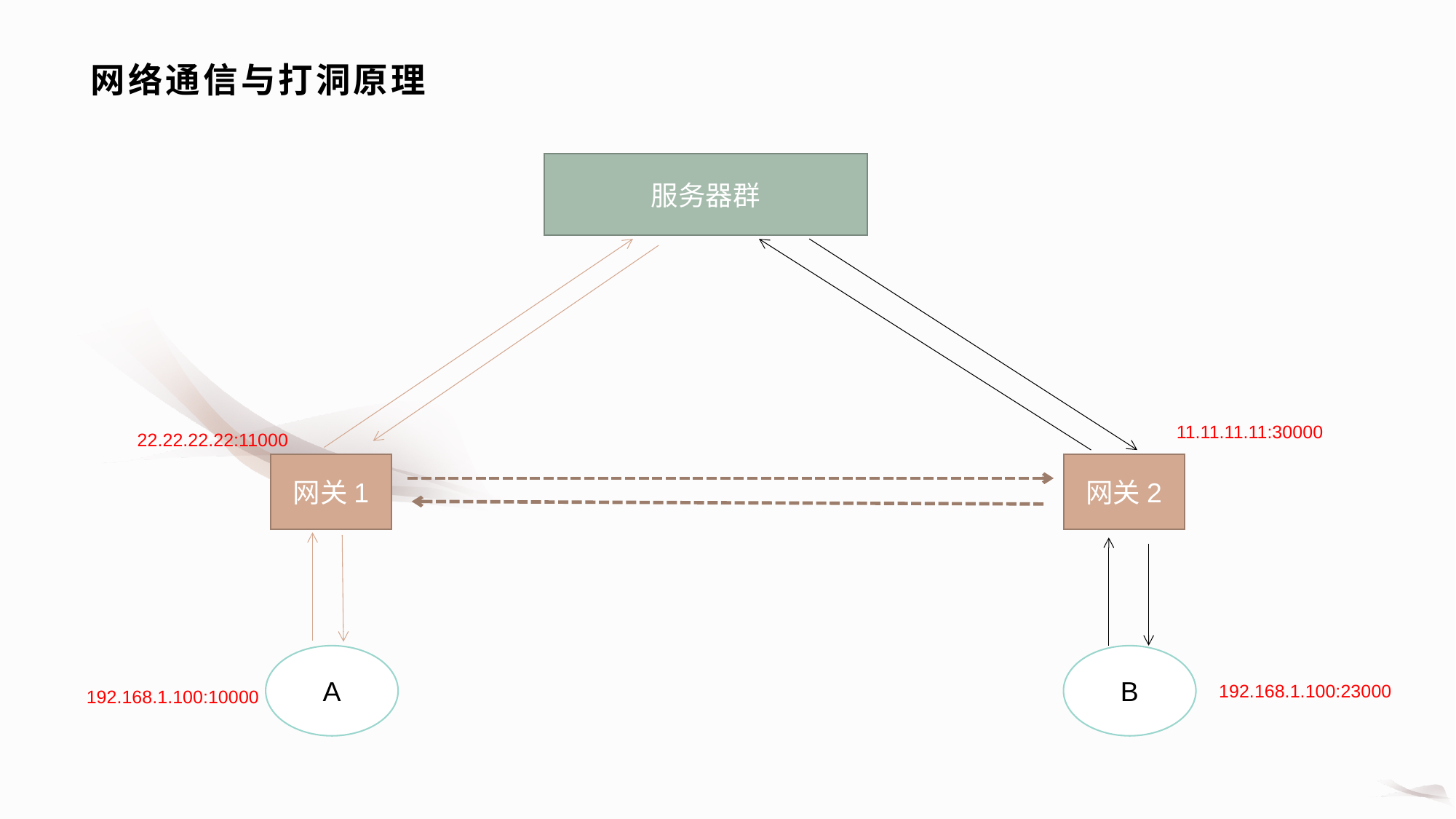

# 网络通信与打洞原理
服务器群
11.11.11.11:30000
22.22.22.22:11000
网关1
网关2
A
B
192.168.1.100:23000
192.168.1.100:10000